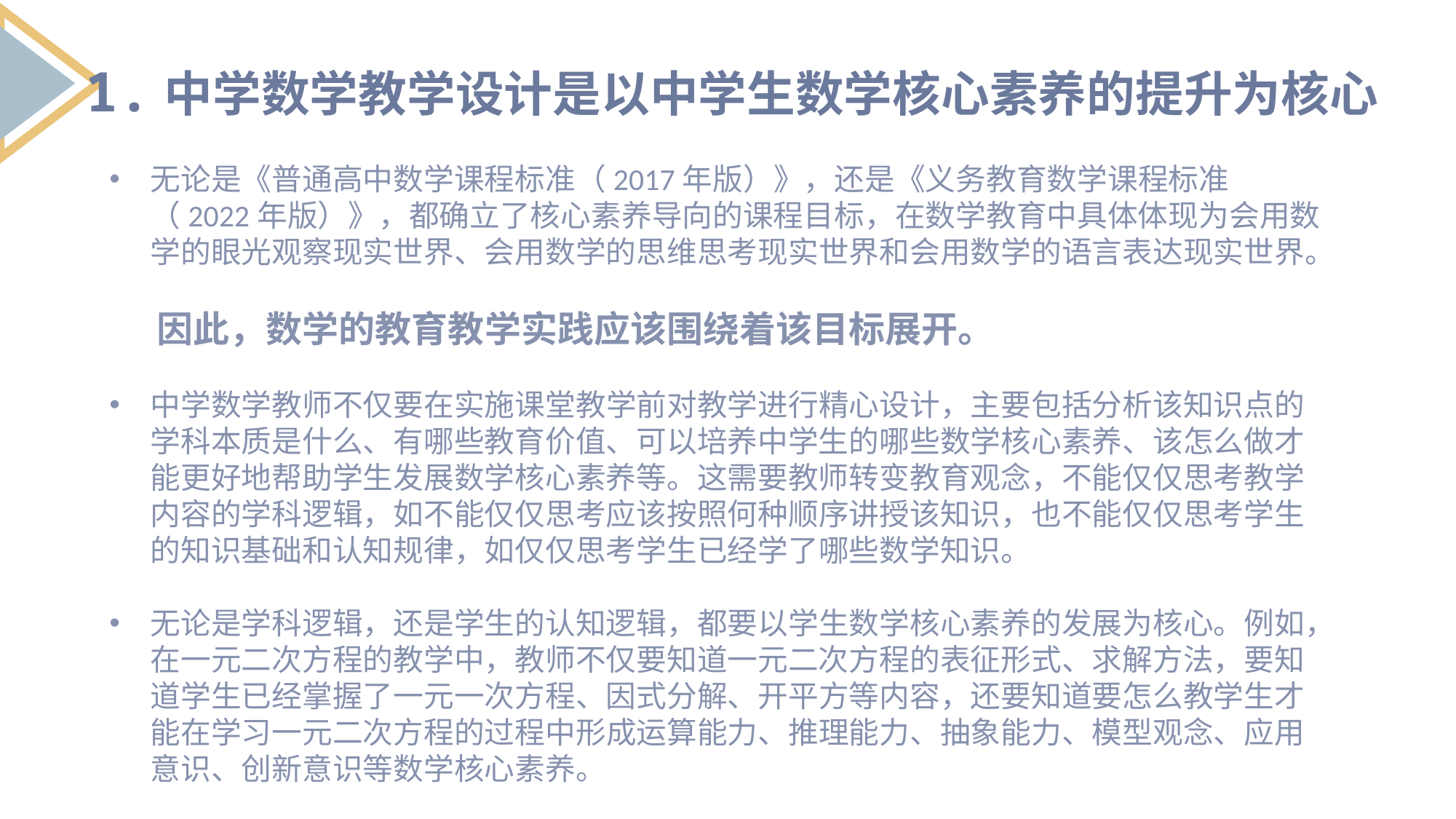

1.中学数学教学设计是以中学生数学核心素养的提升为核心
无论是《普通高中数学课程标准（2017年版）》，还是《义务教育数学课程标准（2022年版）》，都确立了核心素养导向的课程目标，在数学教育中具体体现为会用数学的眼光观察现实世界、会用数学的思维思考现实世界和会用数学的语言表达现实世界。

      因此，数学的教育教学实践应该围绕着该目标展开。

中学数学教师不仅要在实施课堂教学前对教学进行精心设计，主要包括分析该知识点的学科本质是什么、有哪些教育价值、可以培养中学生的哪些数学核心素养、该怎么做才能更好地帮助学生发展数学核心素养等。这需要教师转变教育观念，不能仅仅思考教学内容的学科逻辑，如不能仅仅思考应该按照何种顺序讲授该知识，也不能仅仅思考学生的知识基础和认知规律，如仅仅思考学生已经学了哪些数学知识。

无论是学科逻辑，还是学生的认知逻辑，都要以学生数学核心素养的发展为核心。例如，在一元二次方程的教学中，教师不仅要知道一元二次方程的表征形式、求解方法，要知道学生已经掌握了一元一次方程、因式分解、开平方等内容，还要知道要怎么教学生才能在学习一元二次方程的过程中形成运算能力、推理能力、抽象能力、模型观念、应用意识、创新意识等数学核心素养。